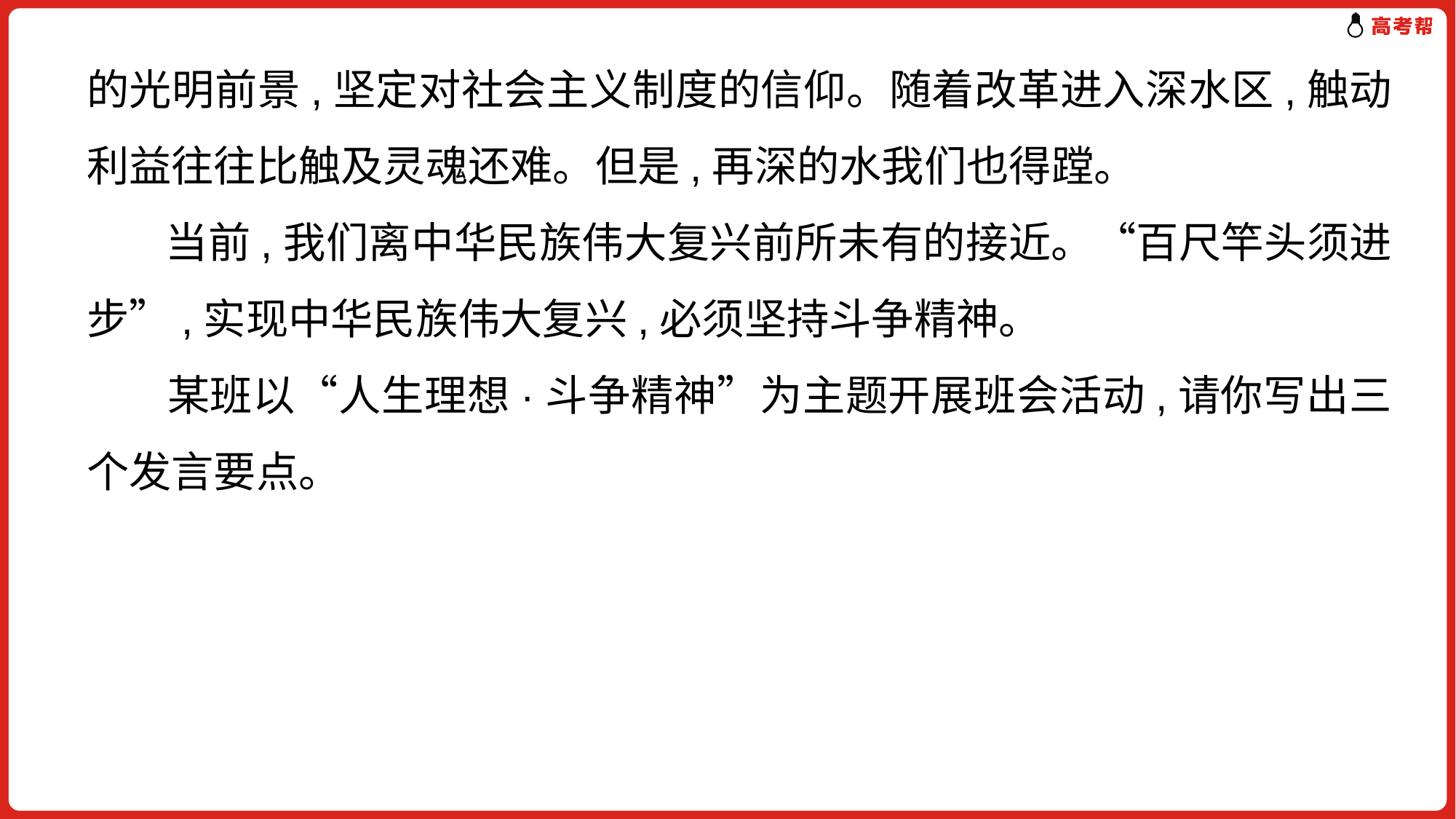

的光明前景,坚定对社会主义制度的信仰。随着改革进入深水区,触动利益往往比触及灵魂还难。但是,再深的水我们也得蹚。
       当前,我们离中华民族伟大复兴前所未有的接近。“百尺竿头须进步”,实现中华民族伟大复兴,必须坚持斗争精神。
       某班以“人生理想·斗争精神”为主题开展班会活动,请你写出三个发言要点。